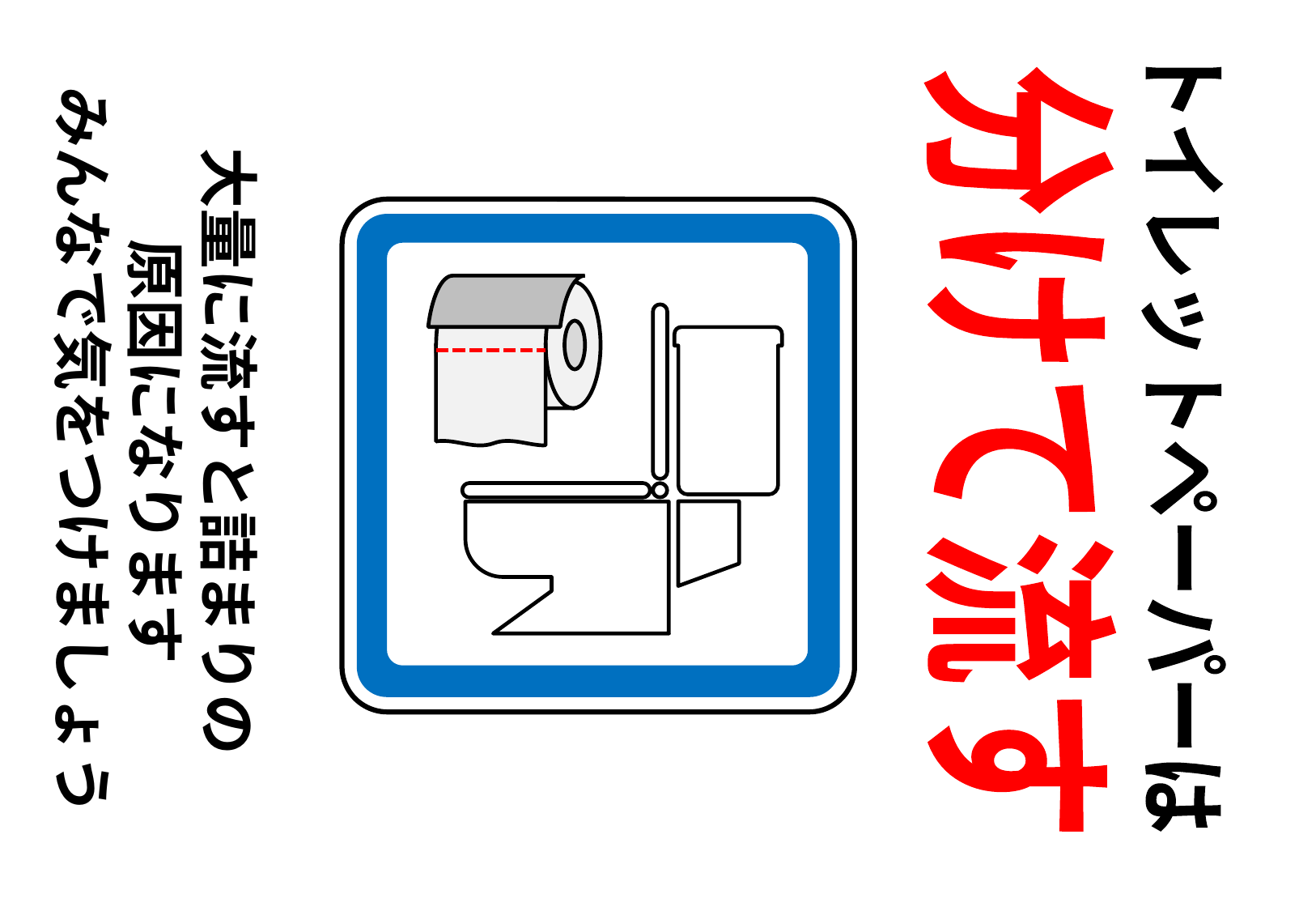

大量に流すと詰まりの
原因になります
みんなで気をつけましょう

分けて流す
トイレットペーパーは